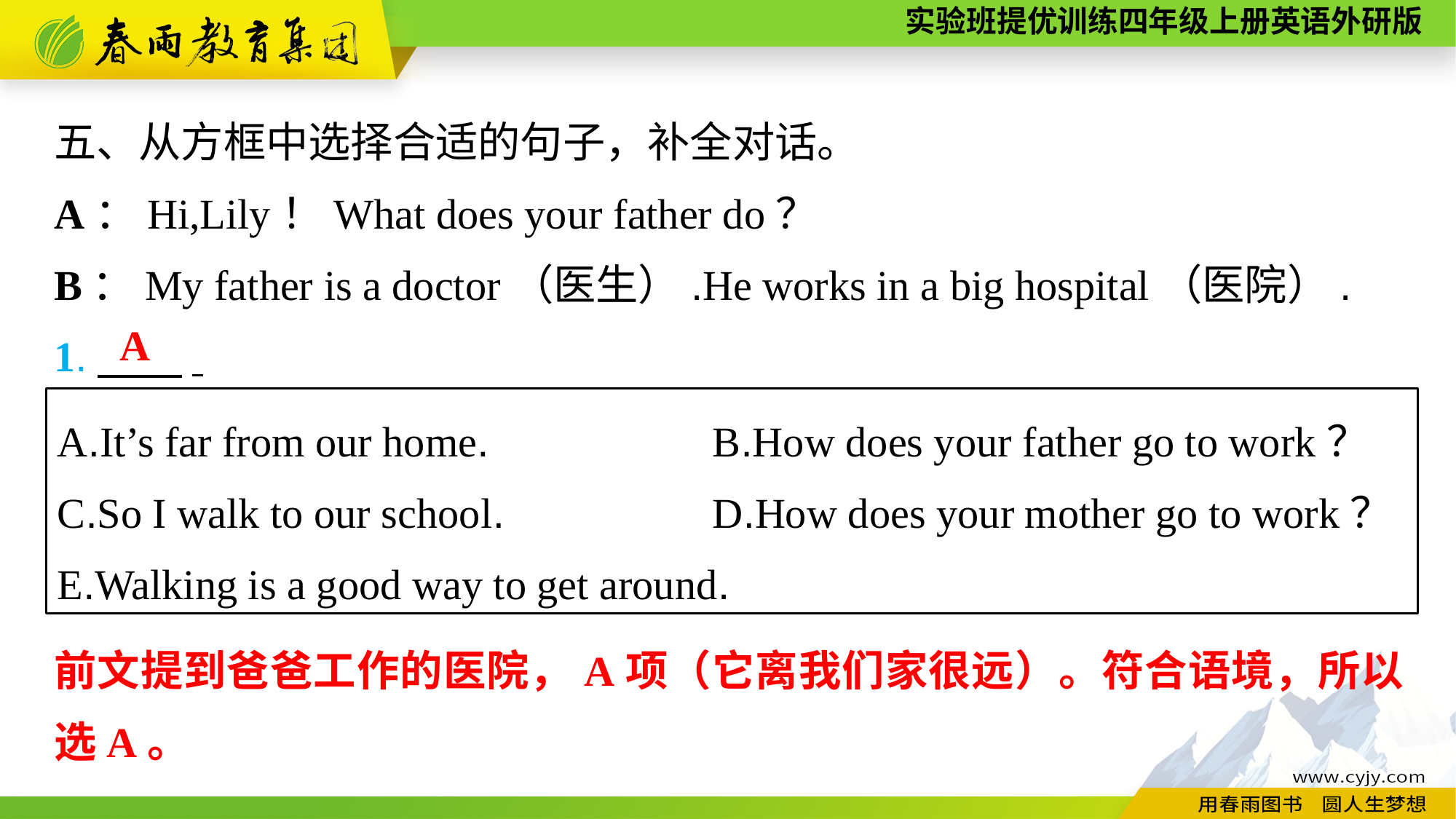

五、从方框中选择合适的句子，补全对话。
A：Hi,Lily！What does your father do？
B：My father is a doctor（医生）.He works in a big hospital（医院）.
1.　　.
A
A.It’s far from our home.　　　	B.How does your father go to work？
C.So I walk to our school.　		D.How does your mother go to work？
E.Walking is a good way to get around.
前文提到爸爸工作的医院，A项（它离我们家很远）。符合语境，所以选A。